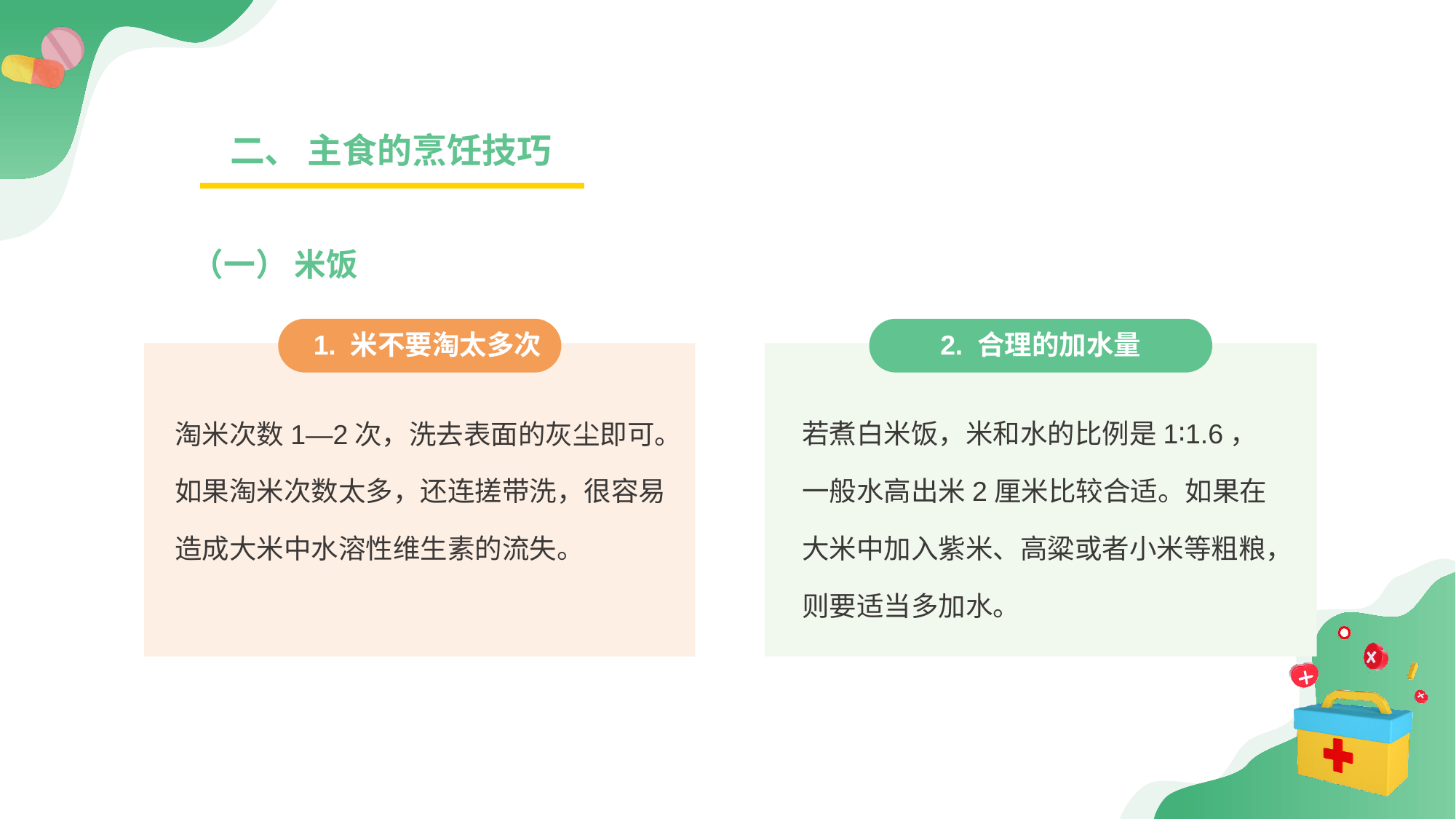

二、 主食的烹饪技巧
（一） 米饭

  1. 米不要淘太多次
2. 合理的加水量

淘米次数1—2次，洗去表面的灰尘即可。如果淘米次数太多，还连搓带洗，很容易造成大米中水溶性维生素的流失。
若煮白米饭，米和水的比例是1∶1.6，一般水高出米2厘米比较合适。如果在大米中加入紫米、高粱或者小米等粗粮，则要适当多加水。